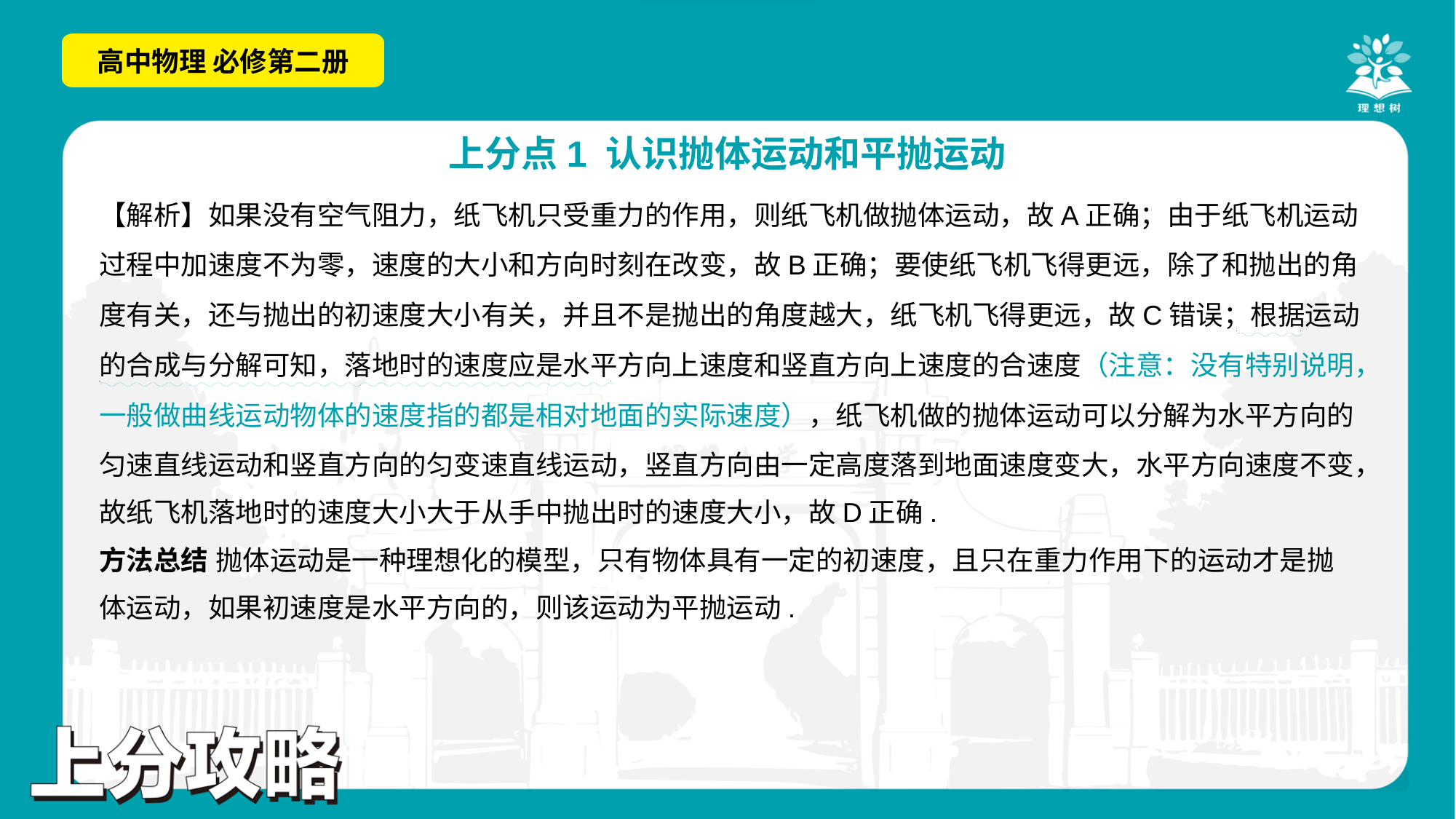

【解析】如果没有空气阻力，纸飞机只受重力的作用，则纸飞机做抛体运动，故A正确；由于纸飞机运动
过程中加速度不为零，速度的大小和方向时刻在改变，故B正确；要使纸飞机飞得更远，除了和抛出的角
度有关，还与抛出的初速度大小有关，并且不是抛出的角度越大，纸飞机飞得更远，故C错误；根据运动
的合成与分解可知，落地时的速度应是水平方向上速度和竖直方向上速度的合速度（注意：没有特别说明，
一般做曲线运动物体的速度指的都是相对地面的实际速度），纸飞机做的抛体运动可以分解为水平方向的
匀速直线运动和竖直方向的匀变速直线运动，竖直方向由一定高度落到地面速度变大，水平方向速度不变，
故纸飞机落地时的速度大小大于从手中抛出时的速度大小，故D正确.
.         .
.                                                                        .
方法总结 抛体运动是一种理想化的模型，只有物体具有一定的初速度，且只在重力作用下的运动才是抛
体运动，如果初速度是水平方向的，则该运动为平抛运动.